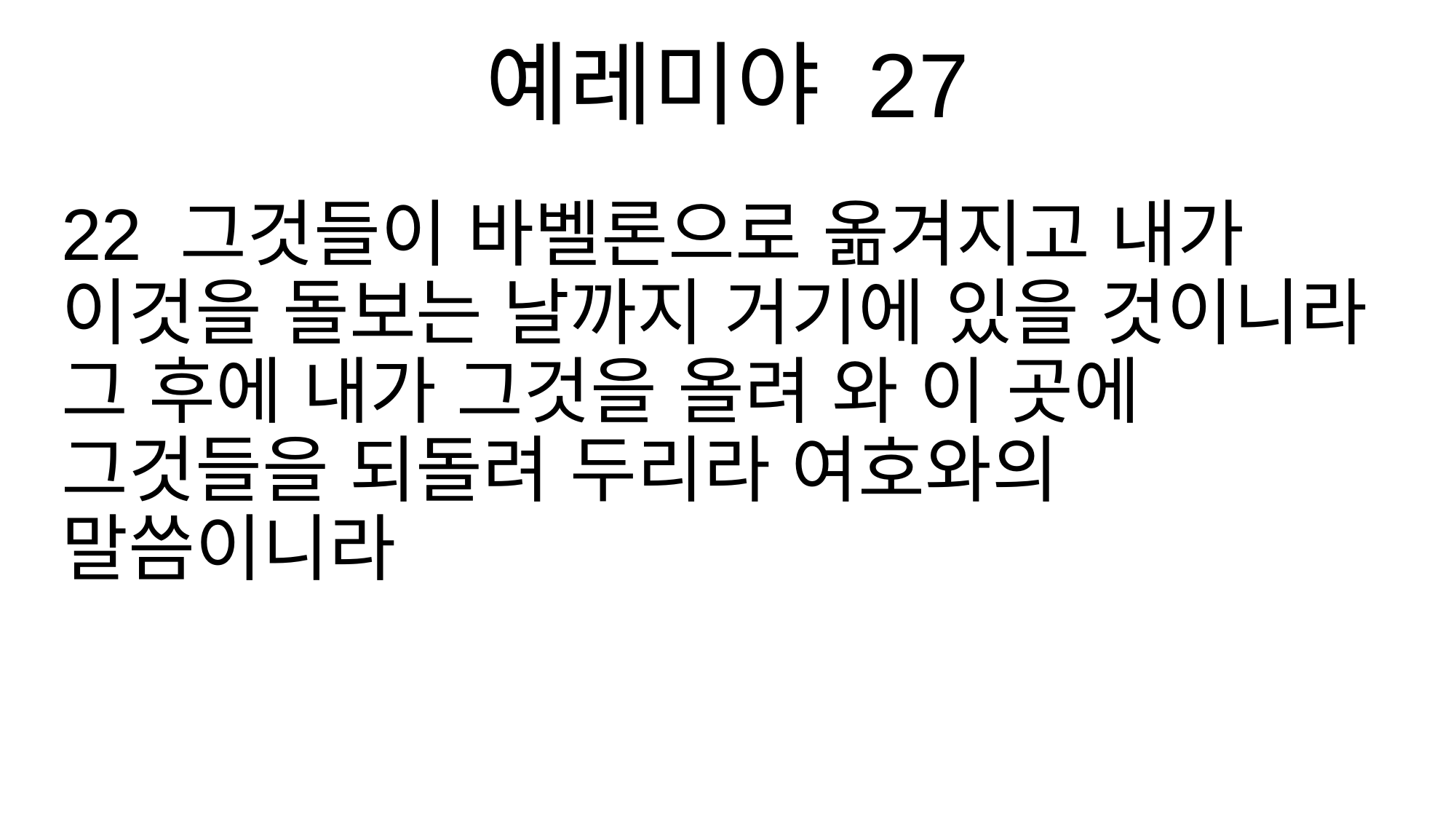

예레미야 27
22 그것들이 바벨론으로 옮겨지고 내가 이것을 돌보는 날까지 거기에 있을 것이니라 그 후에 내가 그것을 올려 와 이 곳에 그것들을 되돌려 두리라 여호와의 말씀이니라